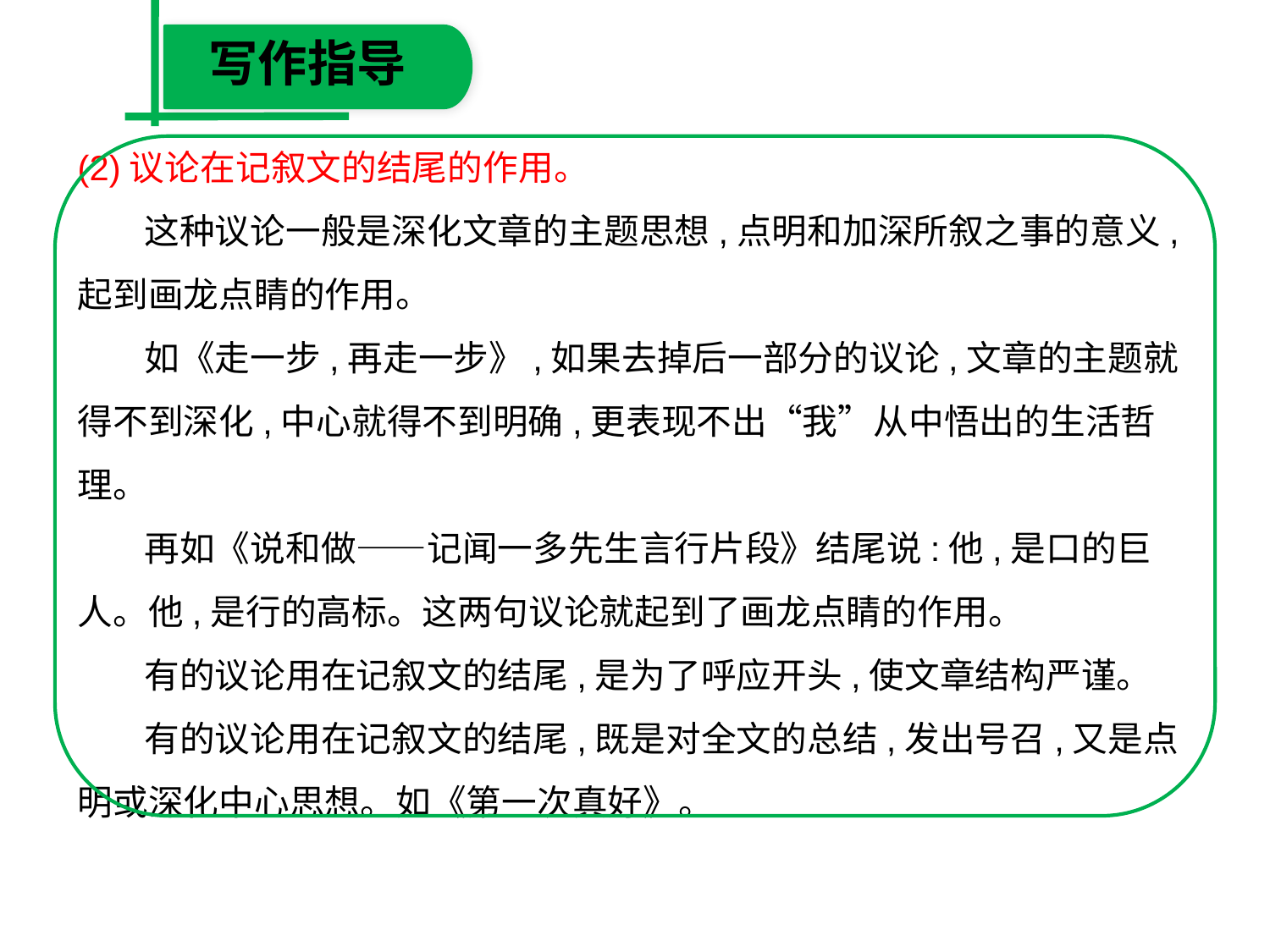

写作指导

(2)议论在记叙文的结尾的作用。
　    这种议论一般是深化文章的主题思想,点明和加深所叙之事的意义,起到画龙点睛的作用。
　    如《走一步,再走一步》,如果去掉后一部分的议论,文章的主题就得不到深化,中心就得不到明确,更表现不出“我”从中悟出的生活哲理。
　    再如《说和做——记闻一多先生言行片段》结尾说:他,是口的巨人。他,是行的高标。这两句议论就起到了画龙点睛的作用。
　    有的议论用在记叙文的结尾,是为了呼应开头,使文章结构严谨。
　    有的议论用在记叙文的结尾,既是对全文的总结,发出号召,又是点明或深化中心思想。如《第一次真好》。